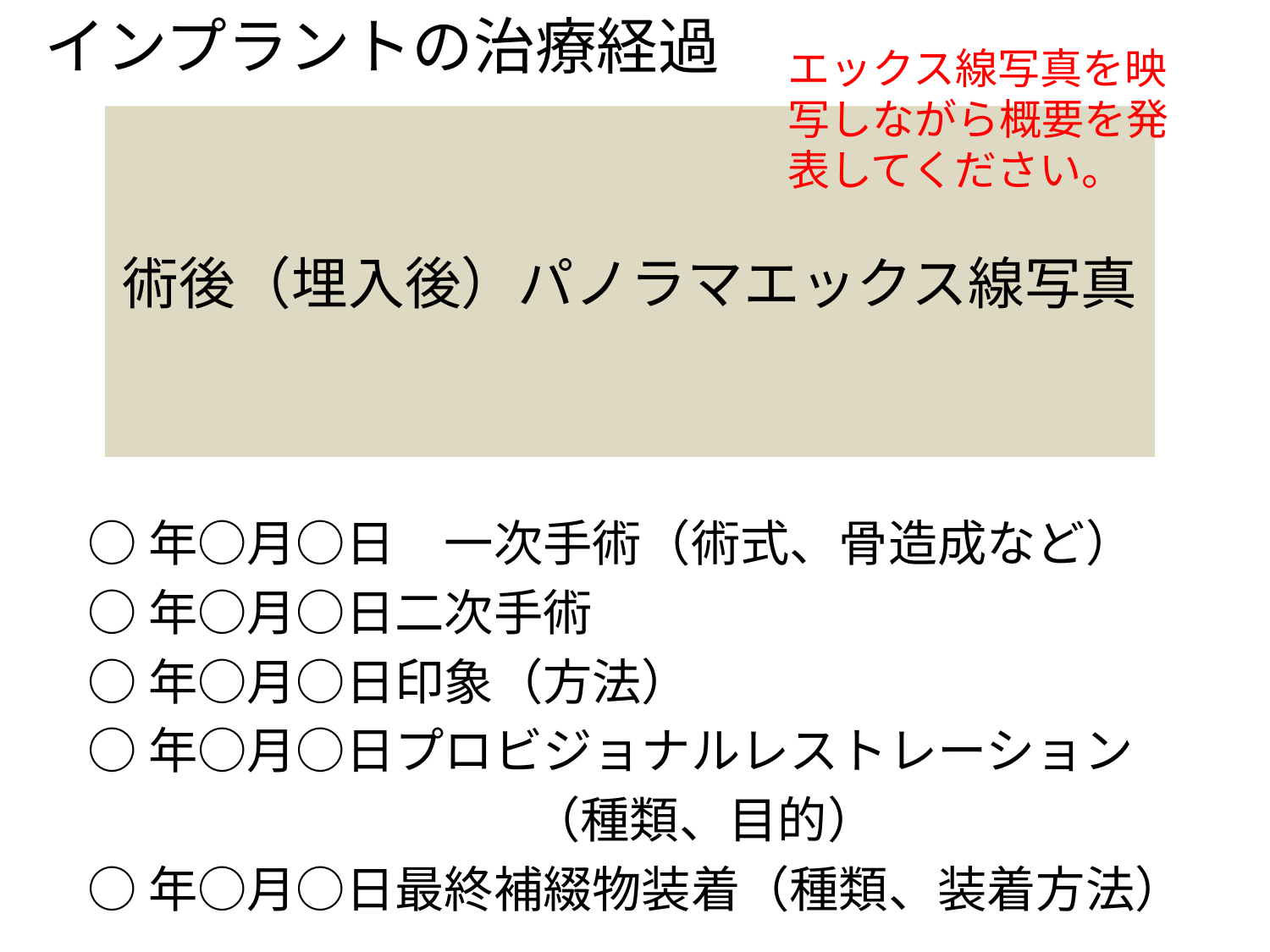

インプラントの治療経過
エックス線写真を映写しながら概要を発表してください。

術後（埋入後）パノラマエックス線写真

○年○月○日　一次手術（術式、骨造成など）
○年○月○日二次手術
○年○月○日印象（方法）
○年○月○日プロビジョナルレストレーション
　　　　　　　　　（種類、目的）
○年○月○日最終補綴物装着（種類、装着方法）